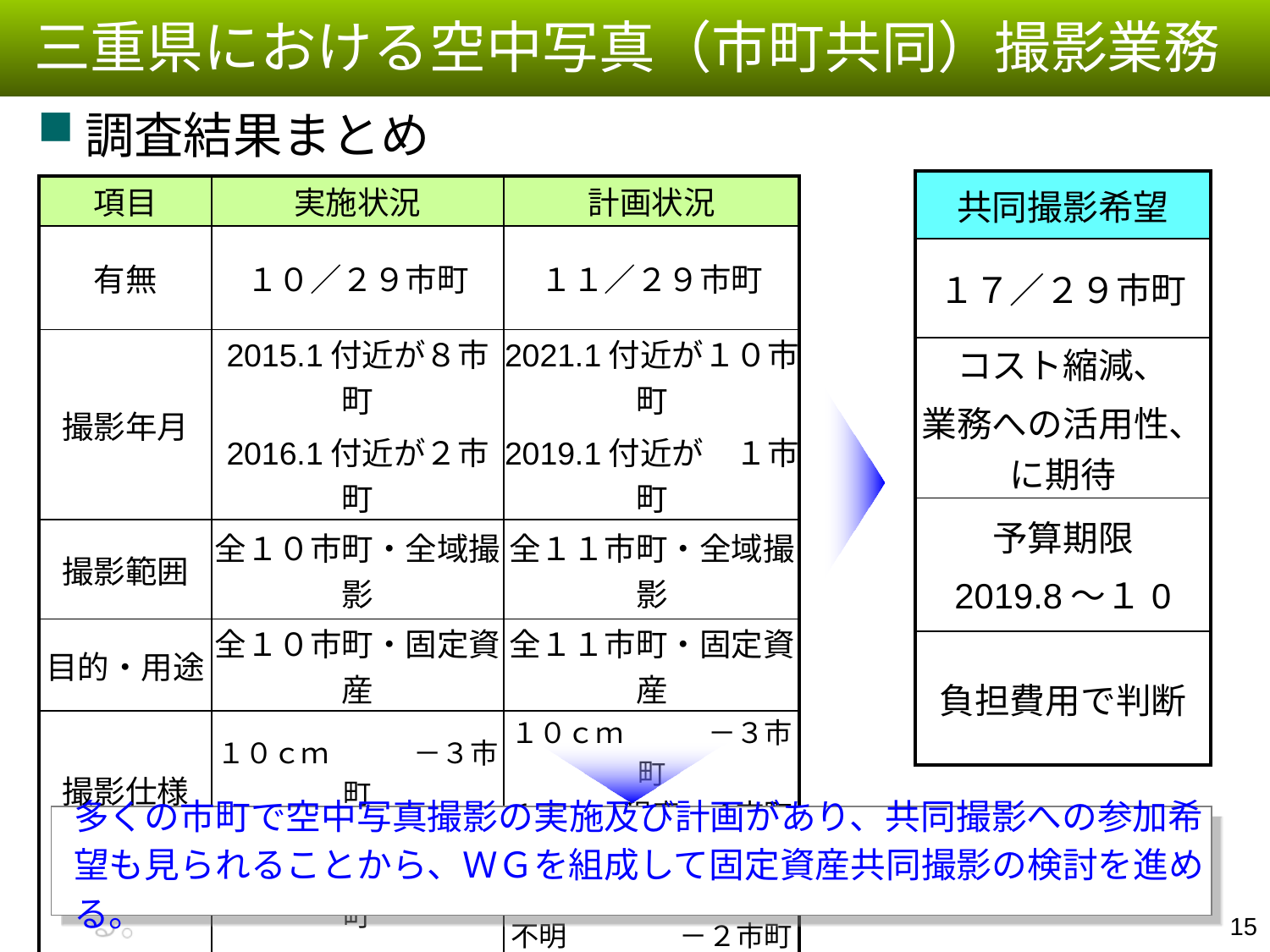

三重県における空中写真（市町共同）撮影業務

調査結果まとめ
| 共同撮影希望 |
| --- |
| １７／２９市町 |
| コスト縮減、 業務への活用性、に期待 |
| 予算期限 2019.8～１0 |
| 負担費用で判断 |
| 項目 | 実施状況 | 計画状況 |
| --- | --- | --- |
| 有無 | １０／２９市町 | １１／２９市町 |
| 撮影年月 | 2015.1付近が８市町 2016.1付近が２市町 | 2021.1付近が１０市町 2019.1付近が　１市町 |
| 撮影範囲 | 全１０市町・全域撮影 | 全１１市町・全域撮影 |
| 目的・用途 | 全１０市町・固定資産 | 全１１市町・固定資産 |
| 撮影仕様 （縮尺レベル、解像度） | １０ｃｍ　　　－３市町 １５ｃｍ程度－６市町 ２０ｃｍ　　　－１市町 | １０ｃｍ　　　－３市町 １５ｃｍ程度－４市町 ２０ｃｍ　　　－２市町 不明　　　　－２市町 |

多くの市町で空中写真撮影の実施及び計画があり、共同撮影への参加希望も見られることから、ＷＧを組成して固定資産共同撮影の検討を進める。
15